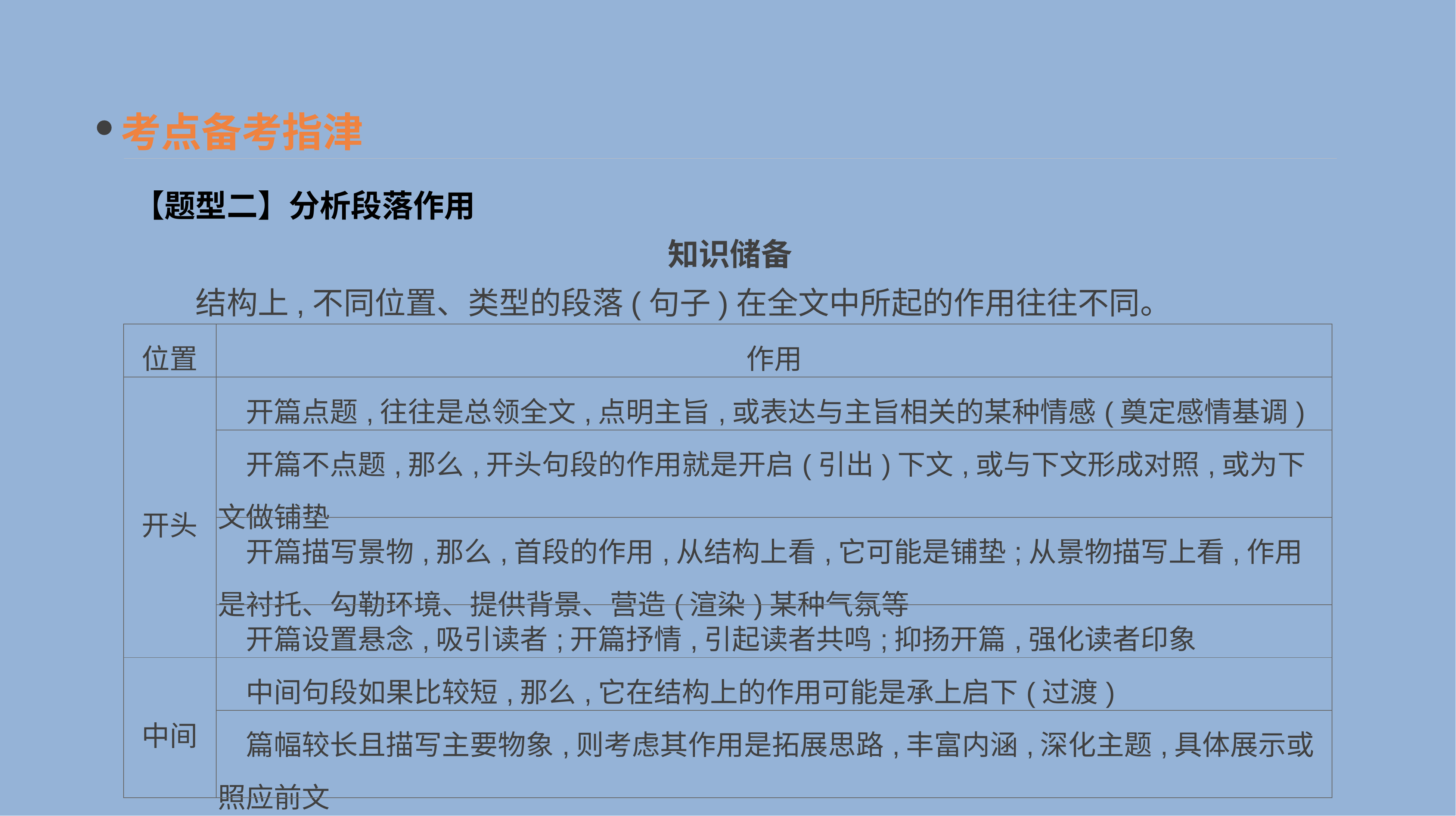

考点备考指津

【题型二】分析段落作用
知识储备
　　结构上,不同位置、类型的段落(句子)在全文中所起的作用往往不同。
| 位置 | 作用 |
| --- | --- |
| 开头 | 开篇点题,往往是总领全文,点明主旨,或表达与主旨相关的某种情感(奠定感情基调) |
|  | 开篇不点题,那么,开头句段的作用就是开启(引出)下文,或与下文形成对照,或为下文做铺垫 |
|  | 开篇描写景物,那么,首段的作用,从结构上看,它可能是铺垫;从景物描写上看,作用是衬托、勾勒环境、提供背景、营造(渲染)某种气氛等 |
|  | 开篇设置悬念,吸引读者;开篇抒情,引起读者共鸣;抑扬开篇,强化读者印象 |
| 中间 | 中间句段如果比较短,那么,它在结构上的作用可能是承上启下(过渡) |
|  | 篇幅较长且描写主要物象,则考虑其作用是拓展思路,丰富内涵,深化主题,具体展示或照应前文 |